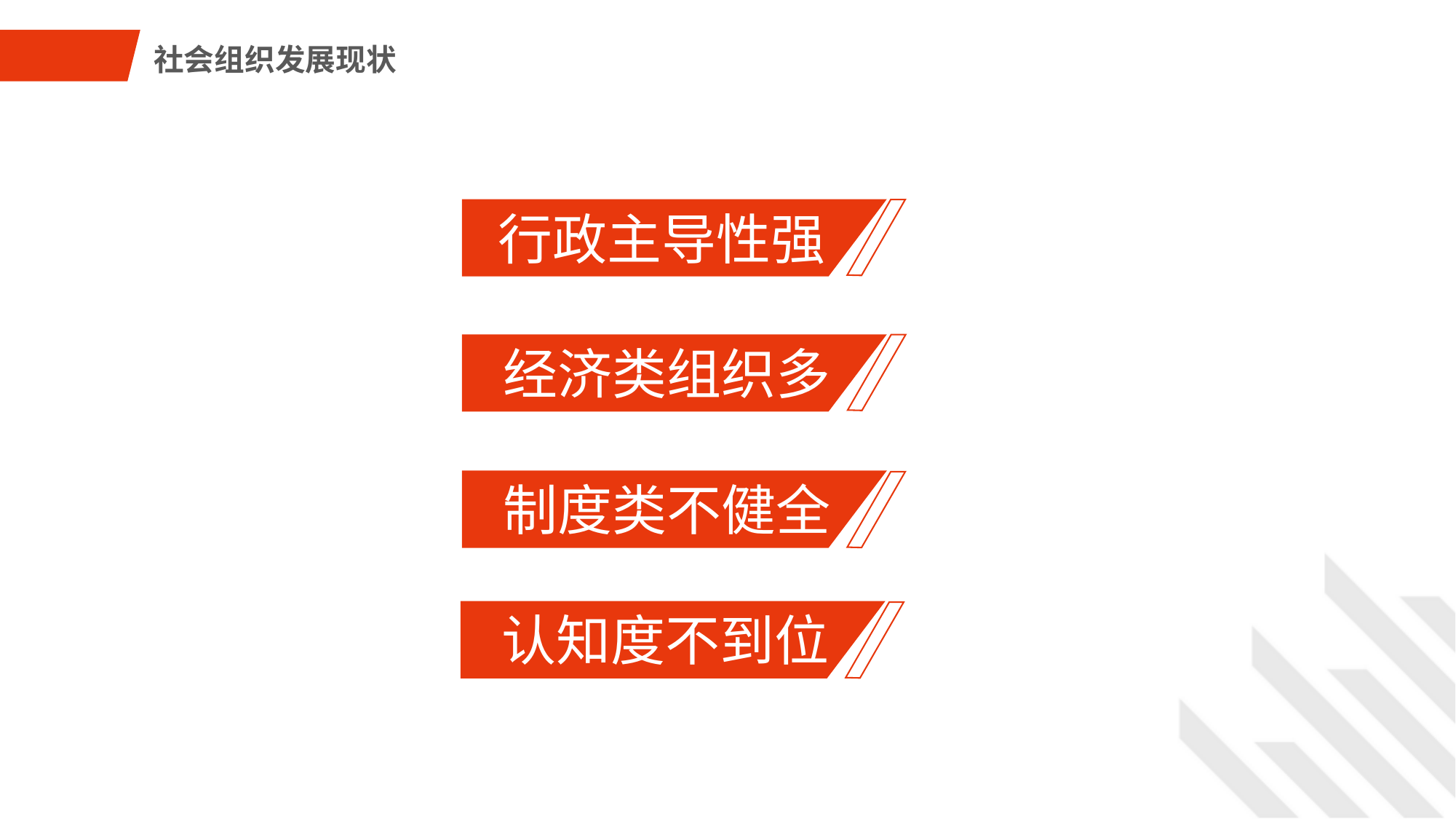

社会组织发展现状

行政主导性强

经济类组织多

制度类不健全

政府部
认知度不到位